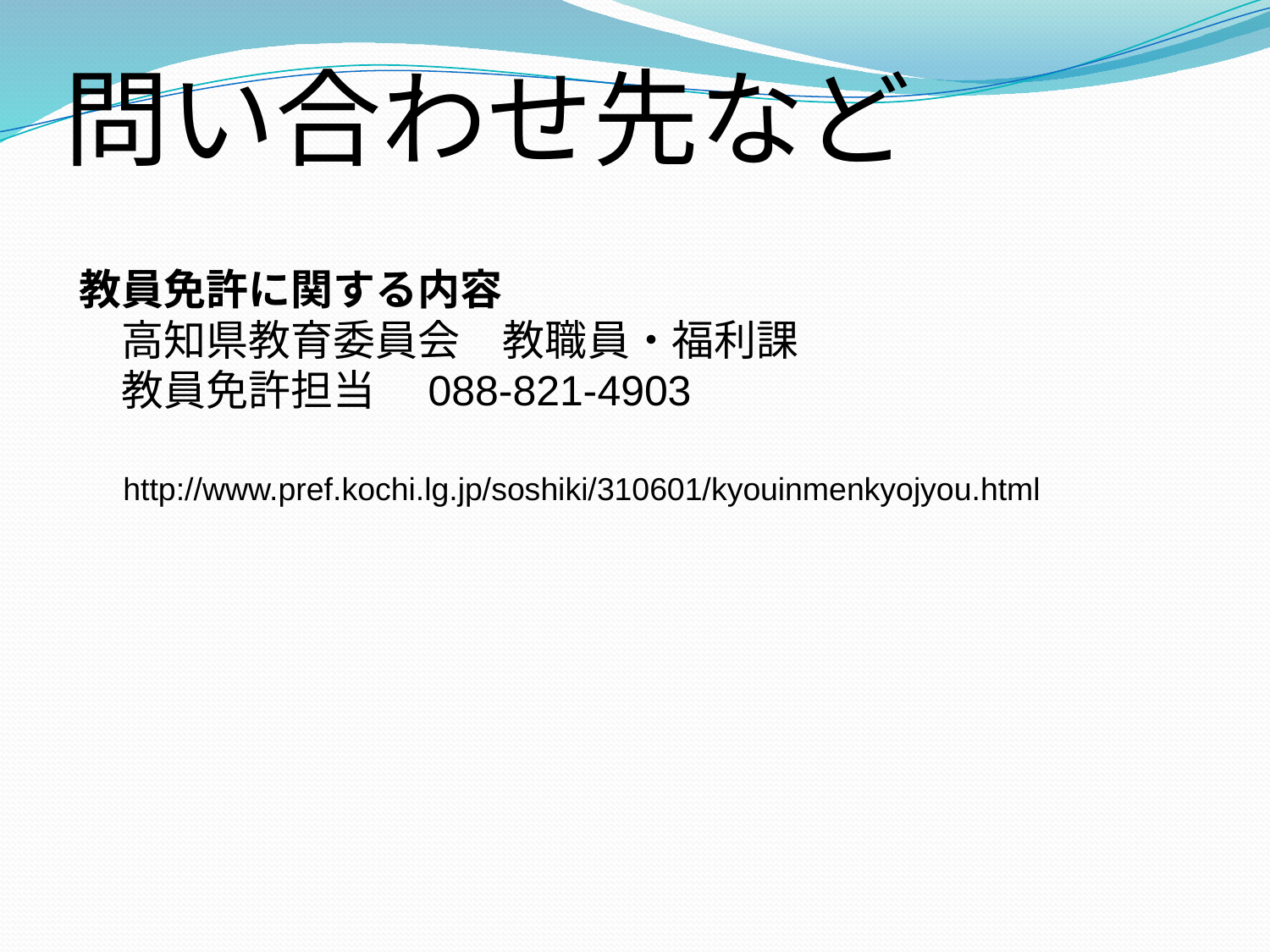

問い合わせ先など
教員免許に関する内容
　高知県教育委員会　教職員・福利課
　教員免許担当　088-821-4903

　http://www.pref.kochi.lg.jp/soshiki/310601/kyouinmenkyojyou.html